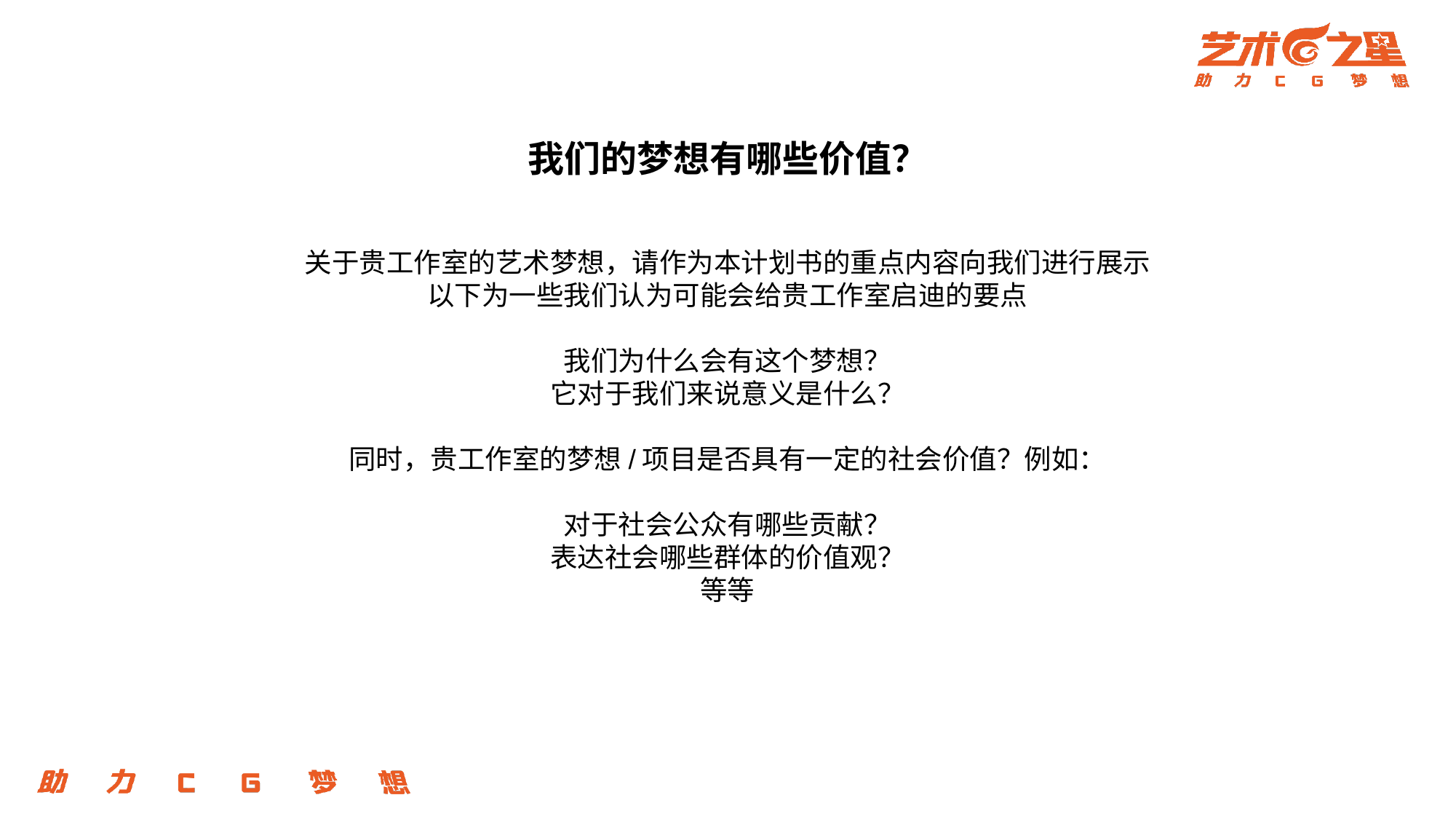

我们的梦想有哪些价值？
关于贵工作室的艺术梦想，请作为本计划书的重点内容向我们进行展示
以下为一些我们认为可能会给贵工作室启迪的要点

我们为什么会有这个梦想？
它对于我们来说意义是什么？

同时，贵工作室的梦想/项目是否具有一定的社会价值？例如：

对于社会公众有哪些贡献？
表达社会哪些群体的价值观？
等等